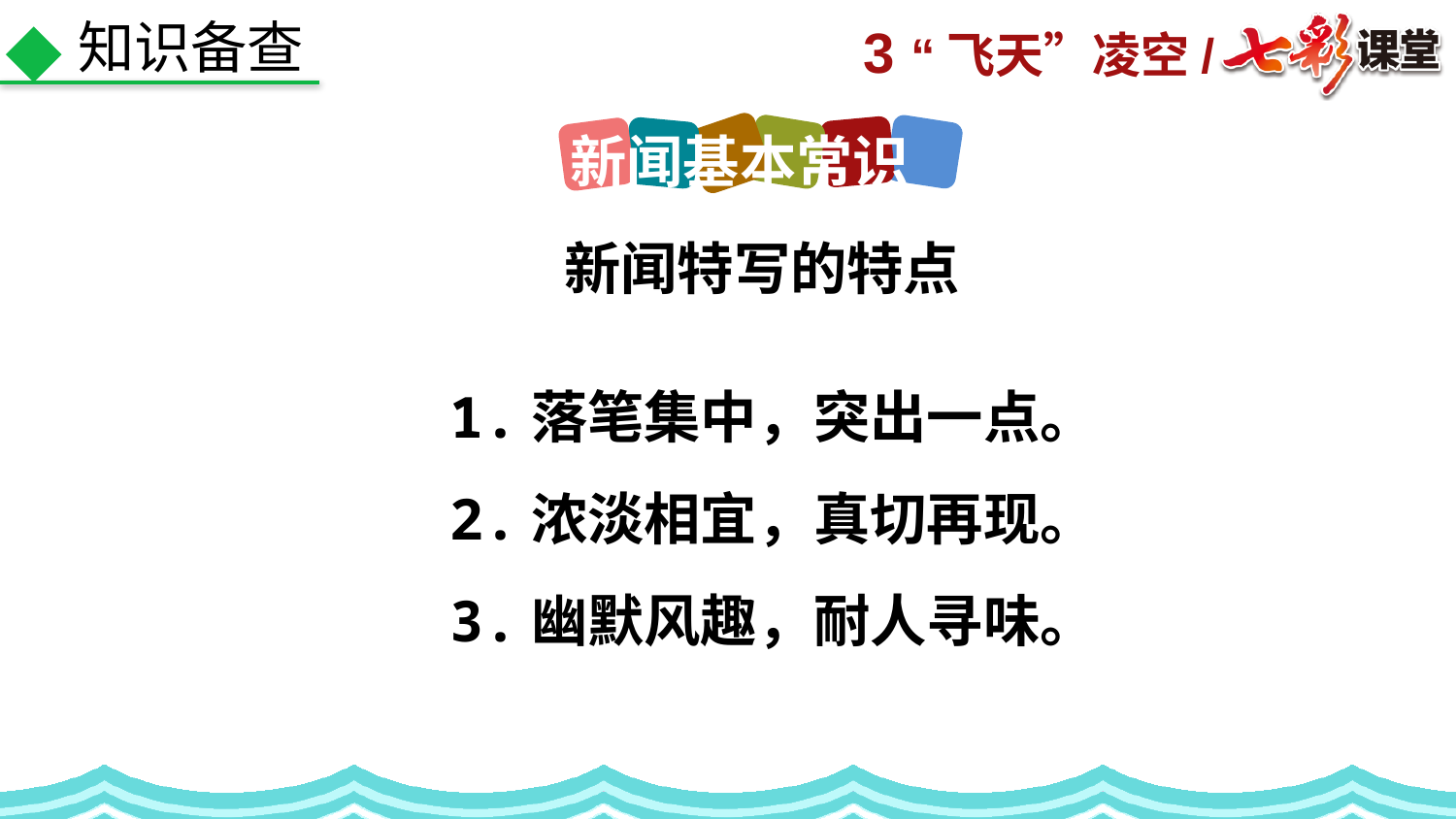

知识备查

新闻基本常识

新闻特写的特点
1.落笔集中，突出一点。
2.浓淡相宜，真切再现。
3.幽默风趣，耐人寻味。